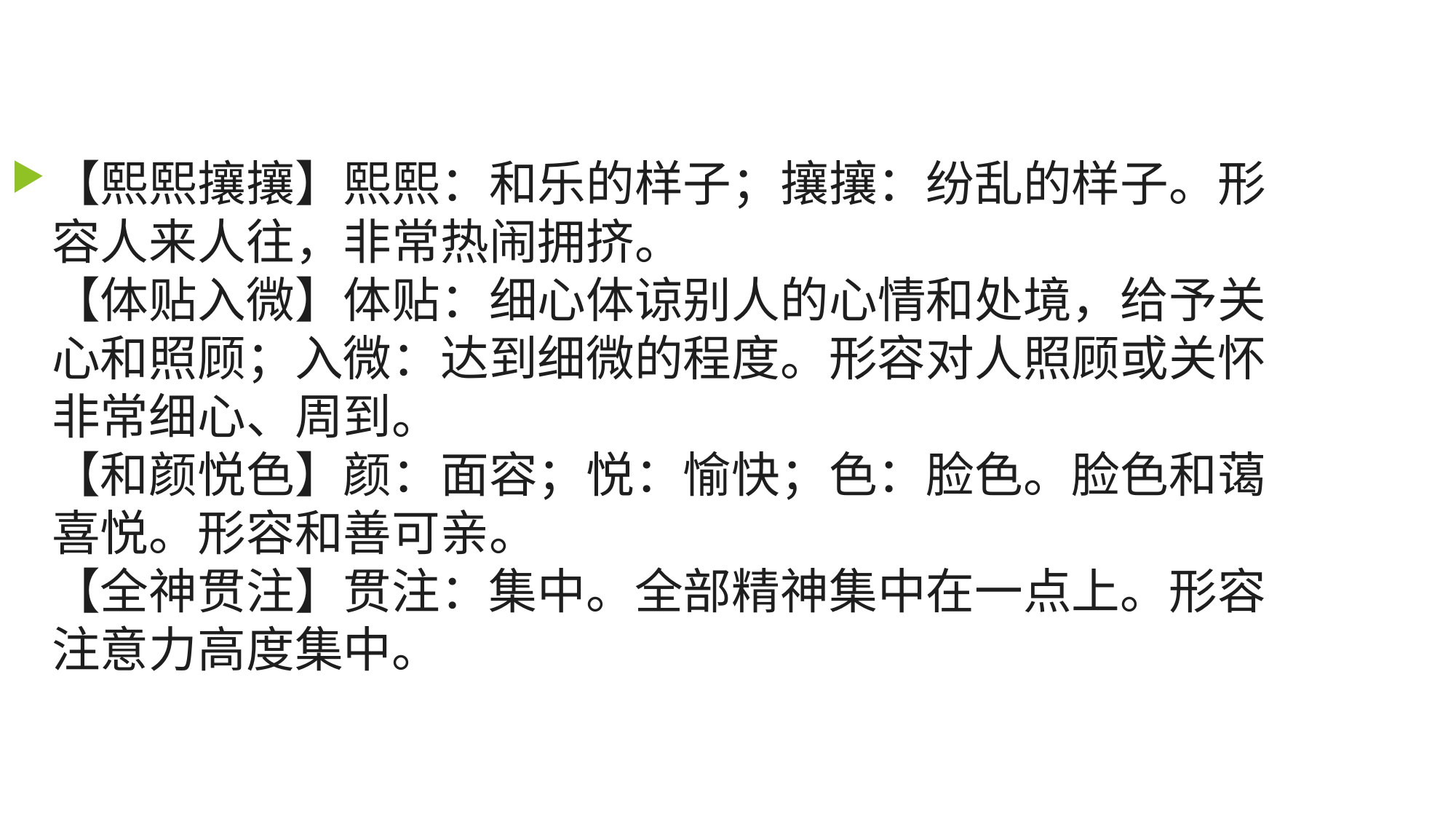

【熙熙攘攘】熙熙：和乐的样子；攘攘：纷乱的样子。形容人来人往，非常热闹拥挤。
【体贴入微】体贴：细心体谅别人的心情和处境，给予关心和照顾；入微：达到细微的程度。形容对人照顾或关怀非常细心、周到。
【和颜悦色】颜：面容；悦：愉快；色：脸色。脸色和蔼喜悦。形容和善可亲。
【全神贯注】贯注：集中。全部精神集中在一点上。形容注意力高度集中。